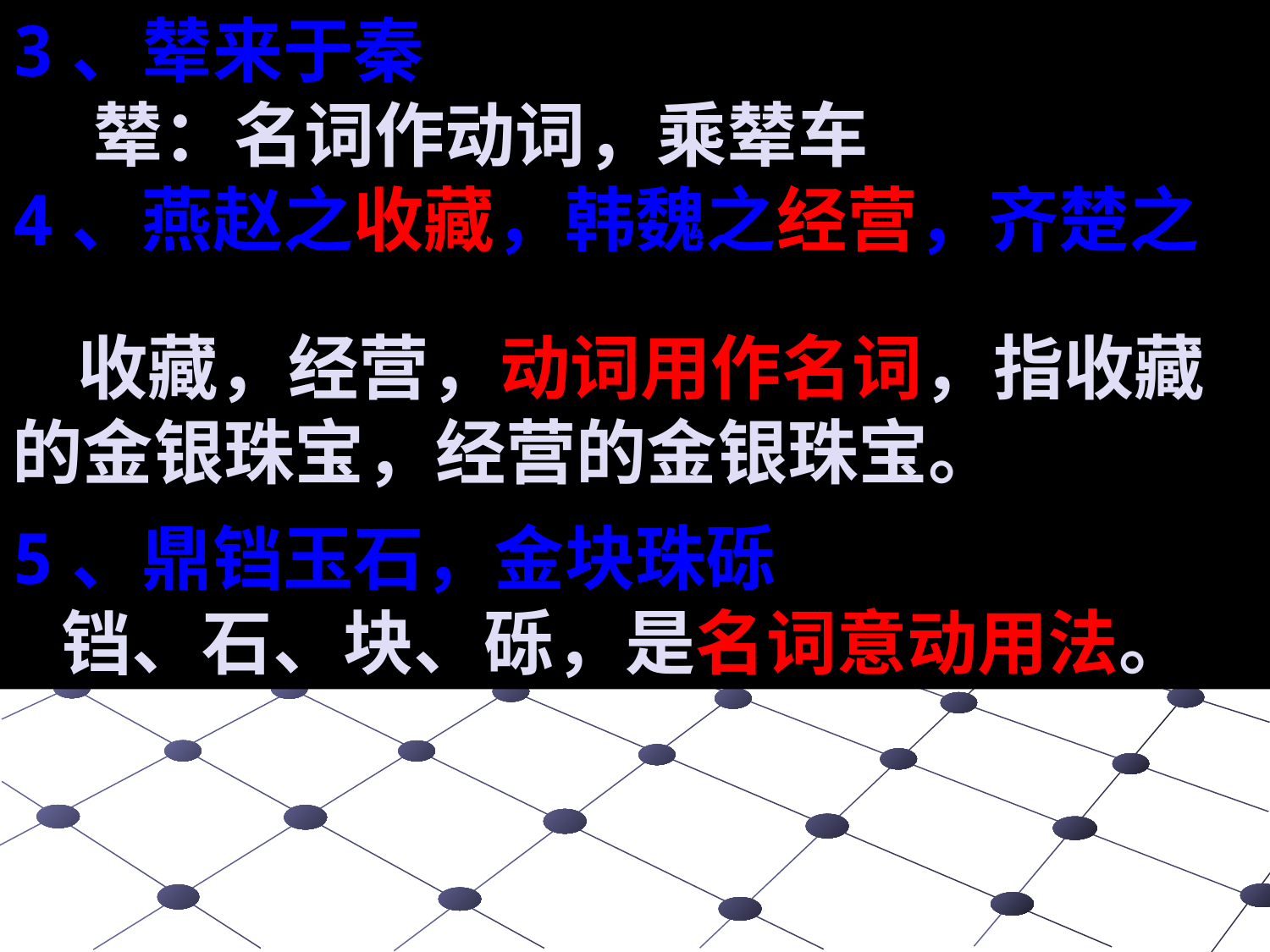

3、辇来于秦
    辇：名词作动词，乘辇车
4、燕赵之收藏，韩魏之经营，齐楚之精英

5、鼎铛玉石，金块珠砾
  铛、石、块、砾，是名词意动用法。
   收藏，经营，动词用作名词，指收藏的金银珠宝，经营的金银珠宝。